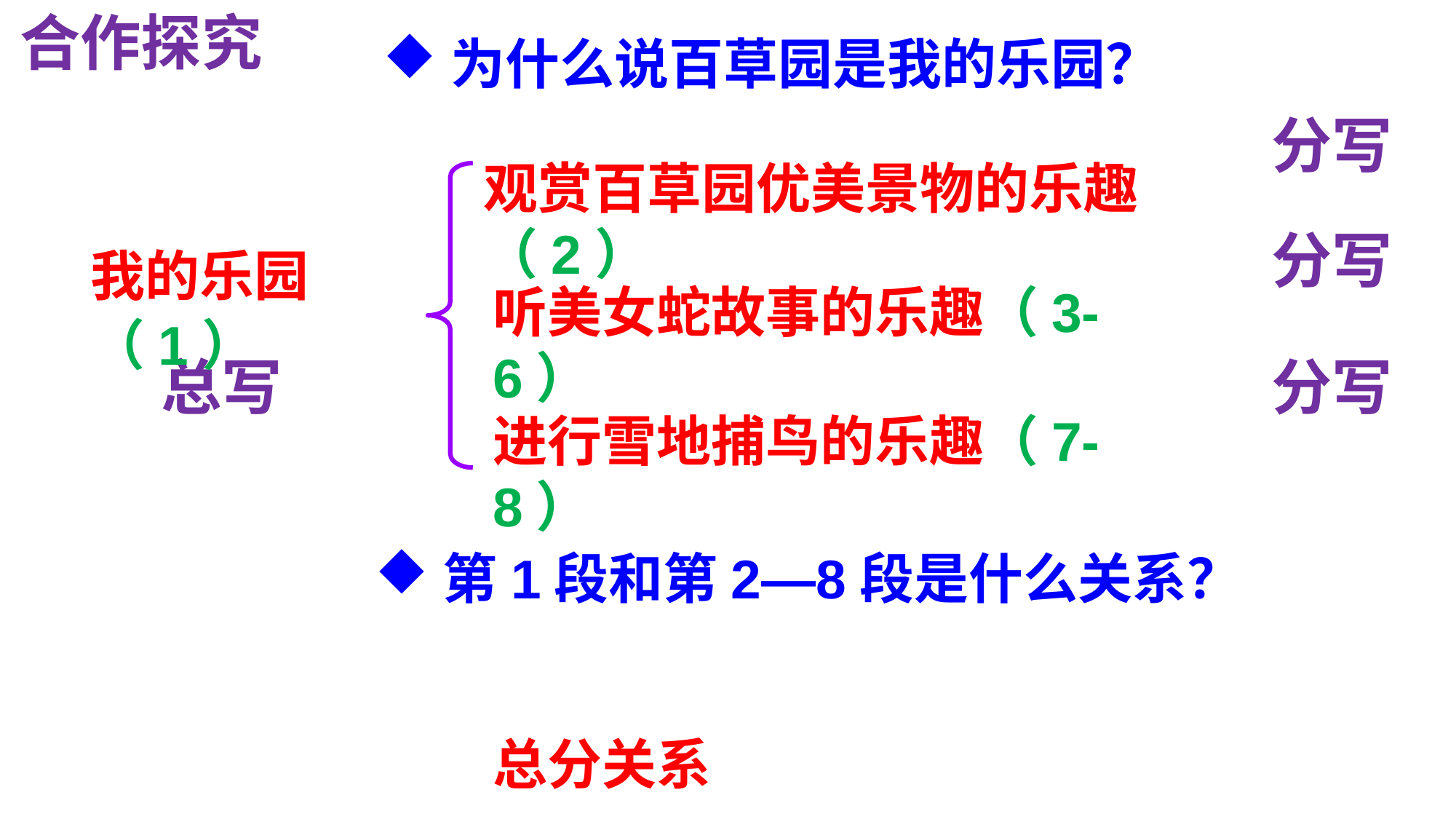

合作探究
为什么说百草园是我的乐园？
分写
观赏百草园优美景物的乐趣（2）

分写
我的乐园（1）
听美女蛇故事的乐趣（3-6）
分写
总写
进行雪地捕鸟的乐趣（7-8）
第1段和第2—8段是什么关系？
总分关系